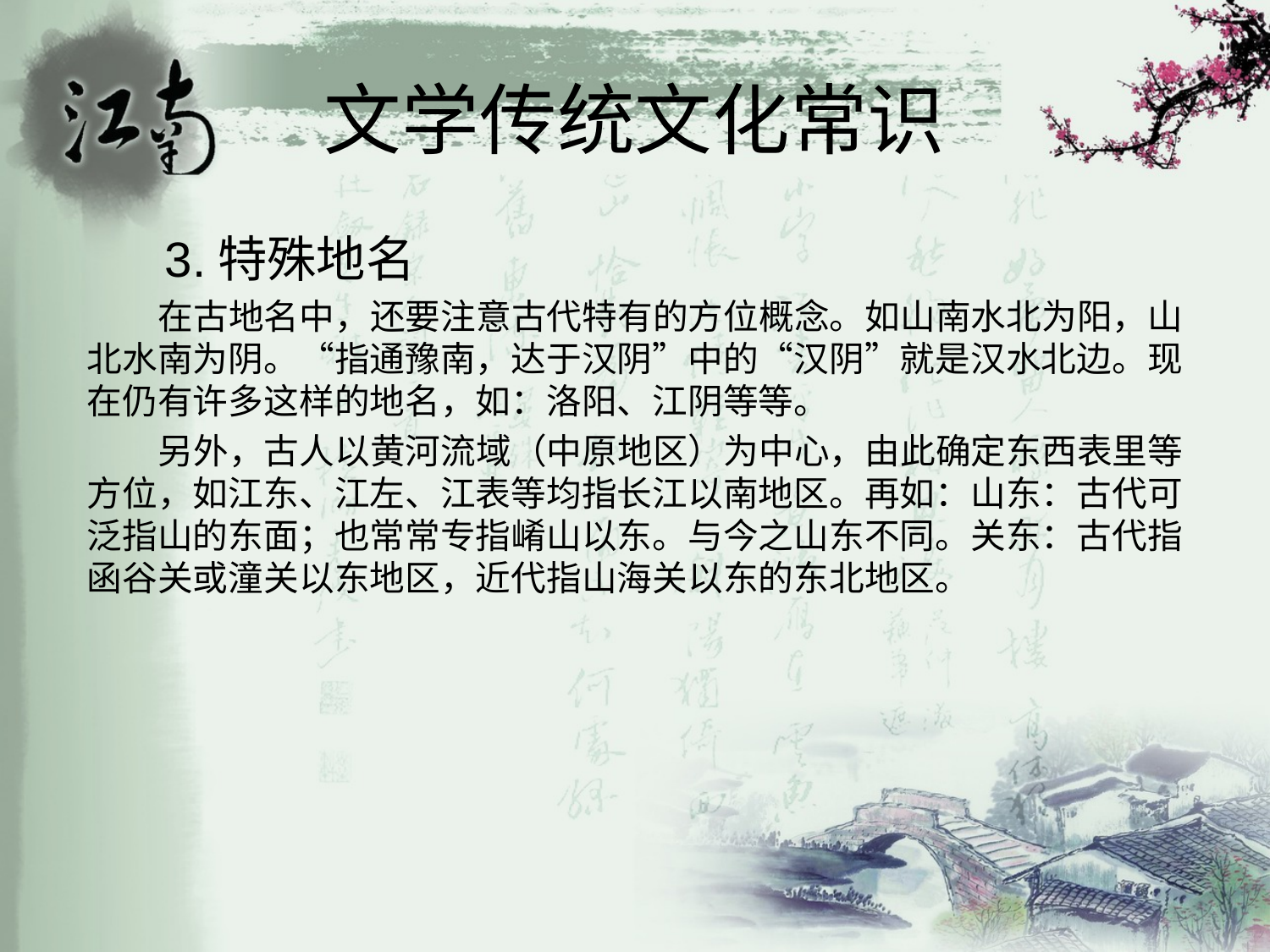

# 文学传统文化常识
        3.特殊地名
        在古地名中，还要注意古代特有的方位概念。如山南水北为阳，山北水南为阴。“指通豫南，达于汉阴”中的“汉阴”就是汉水北边。现在仍有许多这样的地名，如：洛阳、江阴等等。
        另外，古人以黄河流域（中原地区）为中心，由此确定东西表里等方位，如江东、江左、江表等均指长江以南地区。再如：山东：古代可泛指山的东面；也常常专指崤山以东。与今之山东不同。关东：古代指函谷关或潼关以东地区，近代指山海关以东的东北地区。